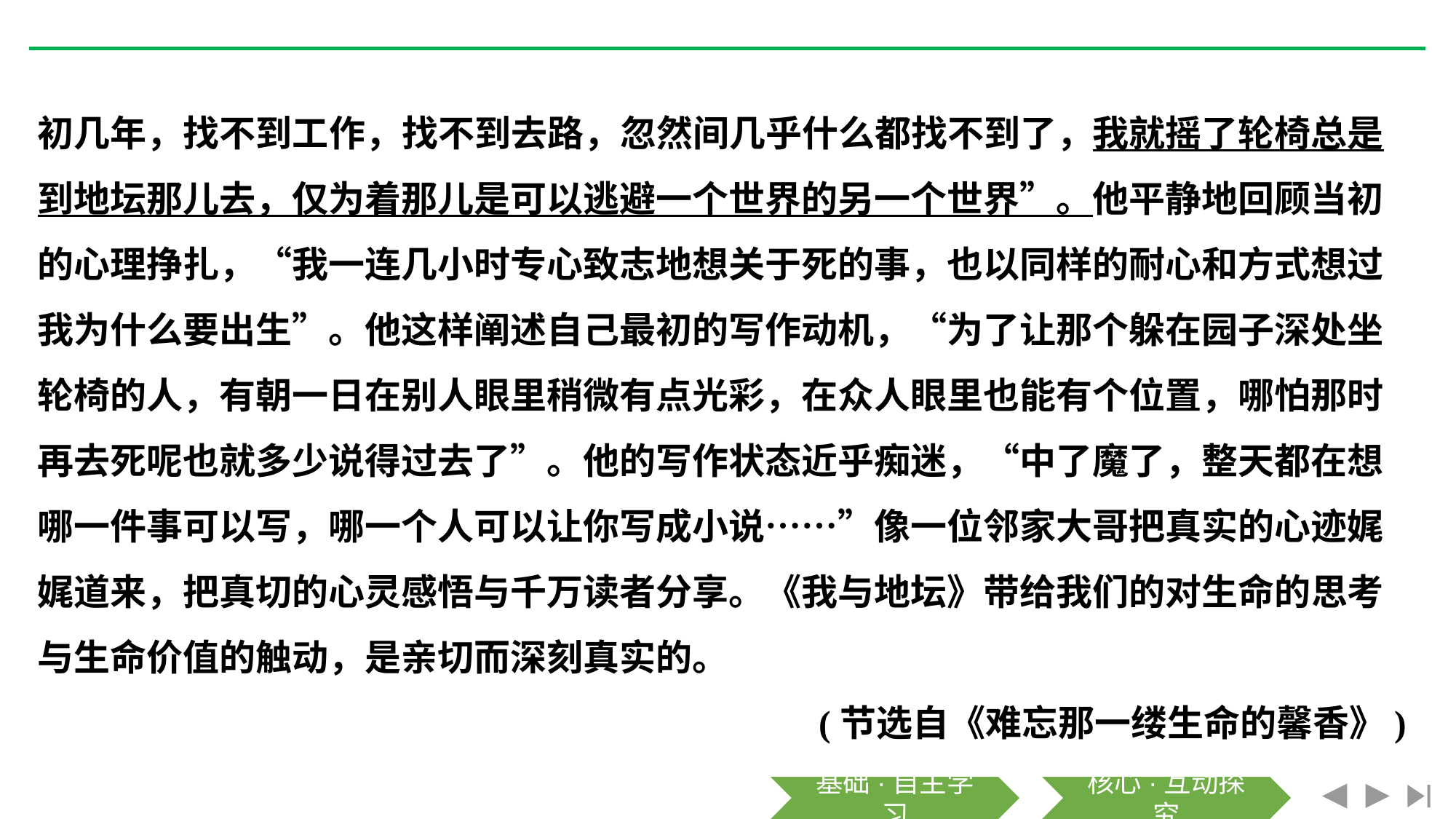

初几年，找不到工作，找不到去路，忽然间几乎什么都找不到了，我就摇了轮椅总是到地坛那儿去，仅为着那儿是可以逃避一个世界的另一个世界”。他平静地回顾当初的心理挣扎，“我一连几小时专心致志地想关于死的事，也以同样的耐心和方式想过我为什么要出生”。他这样阐述自己最初的写作动机，“为了让那个躲在园子深处坐轮椅的人，有朝一日在别人眼里稍微有点光彩，在众人眼里也能有个位置，哪怕那时再去死呢也就多少说得过去了”。他的写作状态近乎痴迷，“中了魔了，整天都在想哪一件事可以写，哪一个人可以让你写成小说……”像一位邻家大哥把真实的心迹娓娓道来，把真切的心灵感悟与千万读者分享。《我与地坛》带给我们的对生命的思考与生命价值的触动，是亲切而深刻真实的。
(节选自《难忘那一缕生命的馨香》)